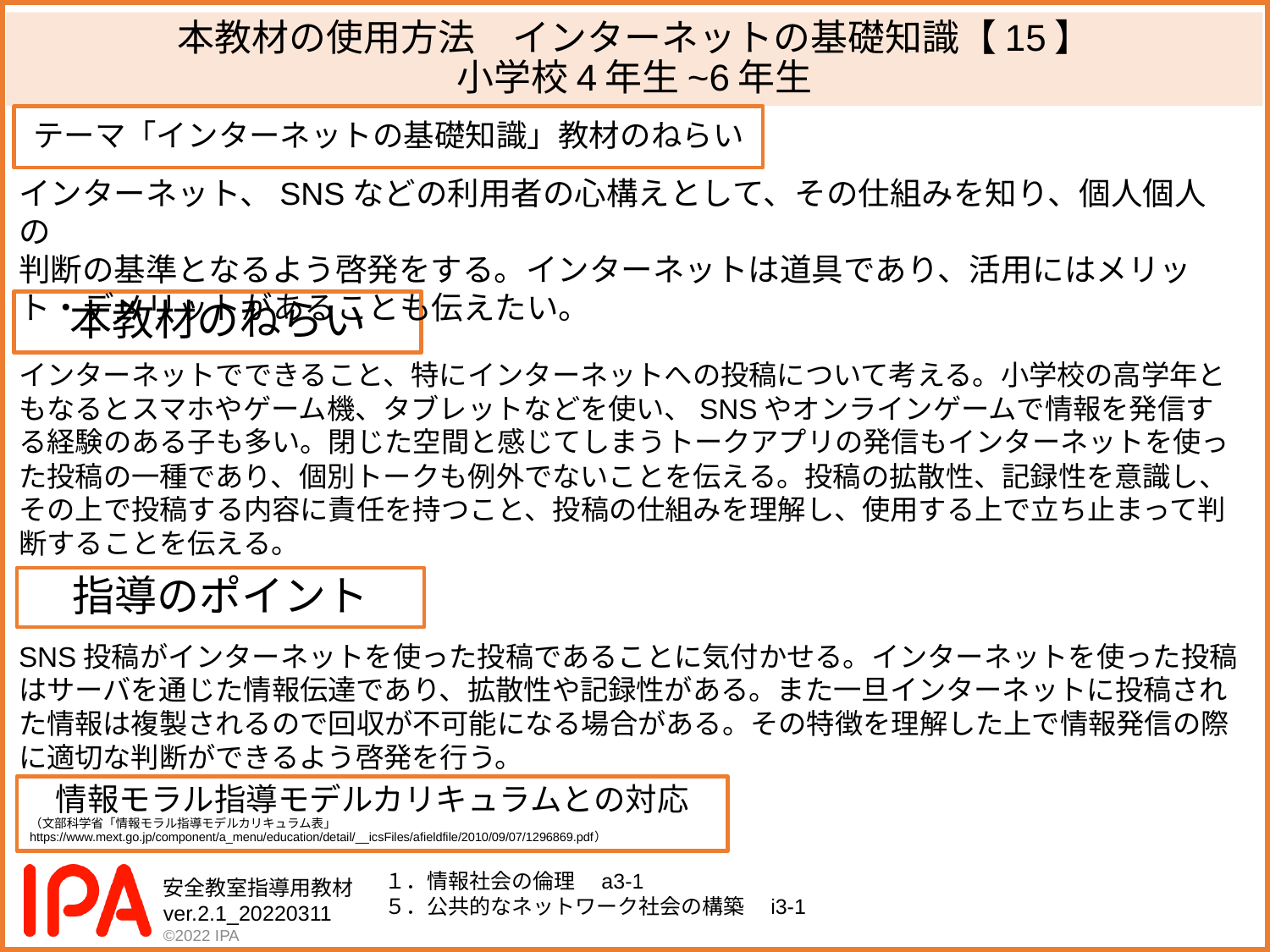

# 本教材の使用方法　インターネットの基礎知識【15】 小学校4年生~6年生
テーマ「インターネットの基礎知識」教材のねらい
インターネット、SNSなどの利用者の心構えとして、その仕組みを知り、個人個人の
判断の基準となるよう啓発をする。インターネットは道具であり、活用にはメリット・デメリットがあることも伝えたい。
本教材のねらい
インターネットでできること、特にインターネットへの投稿について考える。小学校の高学年ともなるとスマホやゲーム機、タブレットなどを使い、SNSやオンラインゲームで情報を発信する経験のある子も多い。閉じた空間と感じてしまうトークアプリの発信もインターネットを使った投稿の一種であり、個別トークも例外でないことを伝える。投稿の拡散性、記録性を意識し、その上で投稿する内容に責任を持つこと、投稿の仕組みを理解し、使用する上で立ち止まって判断することを伝える。
指導のポイント
SNS投稿がインターネットを使った投稿であることに気付かせる。インターネットを使った投稿はサーバを通じた情報伝達であり、拡散性や記録性がある。また一旦インターネットに投稿された情報は複製されるので回収が不可能になる場合がある。その特徴を理解した上で情報発信の際に適切な判断ができるよう啓発を行う。
情報モラル指導モデルカリキュラムとの対応
（文部科学省「情報モラル指導モデルカリキュラム表」
https://www.mext.go.jp/component/a_menu/education/detail/__icsFiles/afieldfile/2010/09/07/1296869.pdf）
１．情報社会の倫理　a3-1
５．公共的なネットワーク社会の構築　i3-1